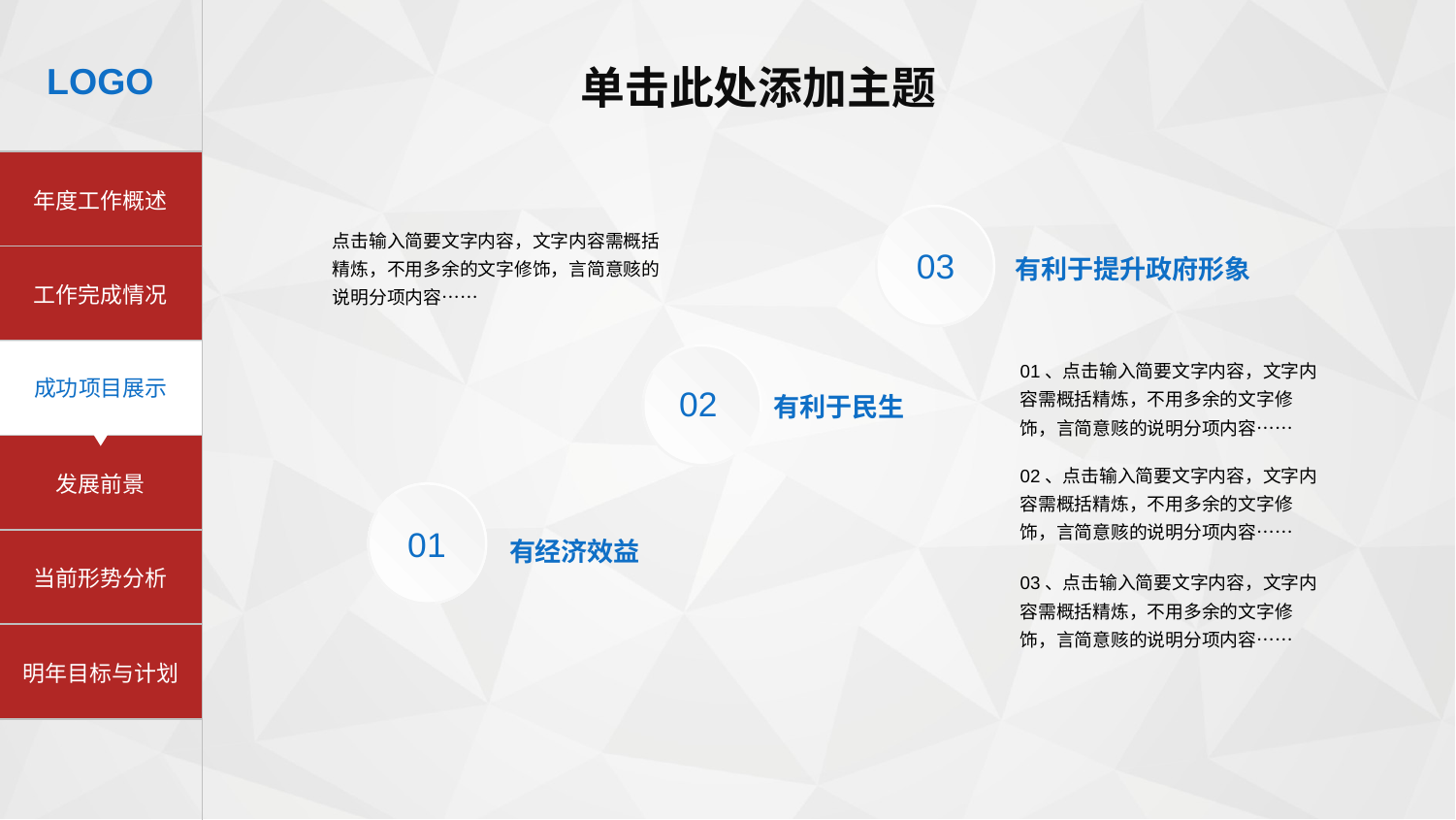

单击此处添加主题

03
点击输入简要文字内容，文字内容需概括精炼，不用多余的文字修饰，言简意赅的说明分项内容……
有利于提升政府形象

02
01、点击输入简要文字内容，文字内容需概括精炼，不用多余的文字修饰，言简意赅的说明分项内容……
有利于民生

01
02、点击输入简要文字内容，文字内容需概括精炼，不用多余的文字修饰，言简意赅的说明分项内容……
有经济效益
03、点击输入简要文字内容，文字内容需概括精炼，不用多余的文字修饰，言简意赅的说明分项内容……